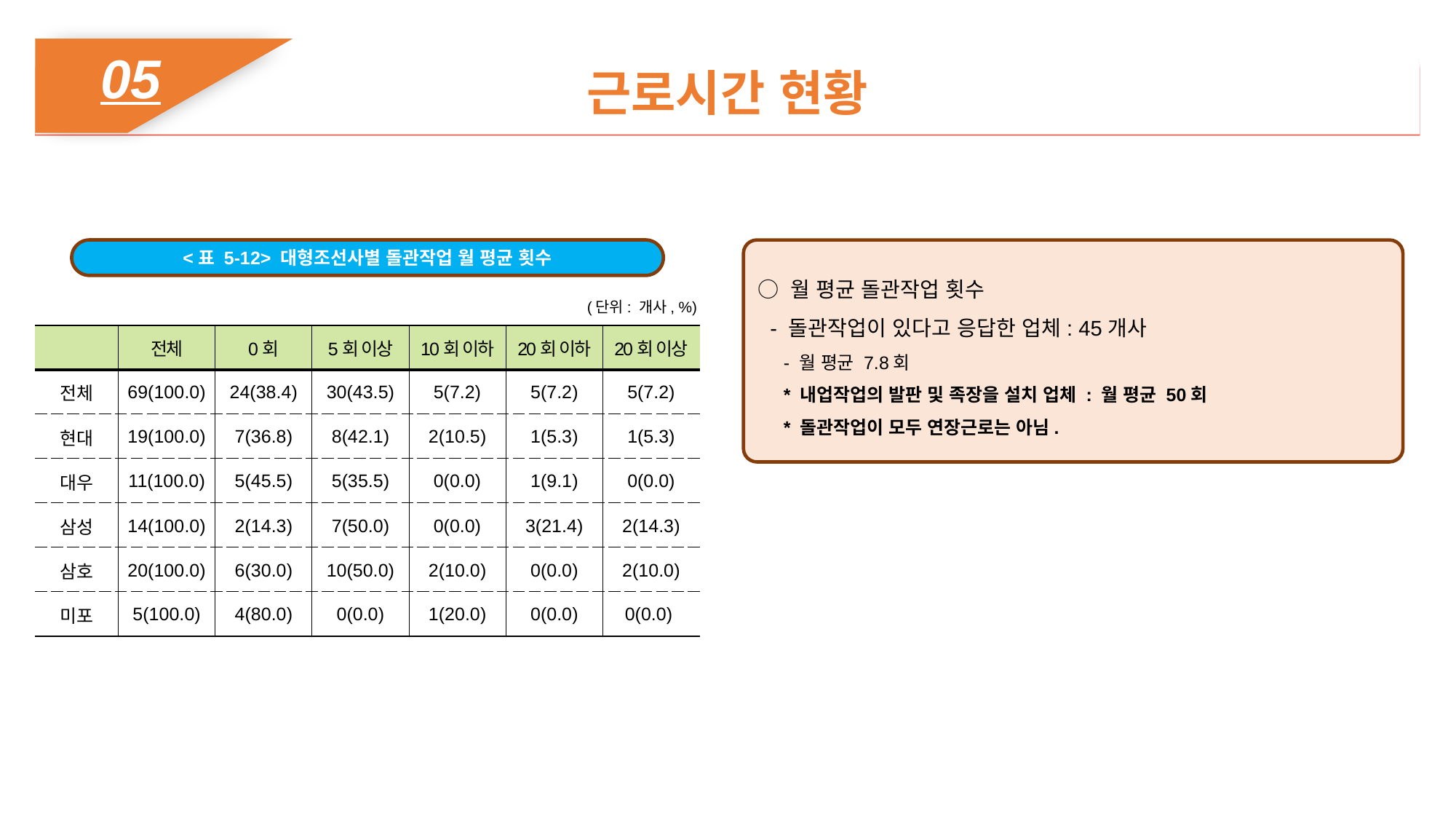

05
근로시간 현황
<표 5-12> 대형조선사별 돌관작업 월 평균 횟수
○ 월 평균 돌관작업 횟수
  - 돌관작업이 있다고 응답한 업체: 45개사
     - 월 평균 7.8회
     * 내업작업의 발판 및 족장을 설치 업체 : 월 평균 50회
     * 돌관작업이 모두 연장근로는 아님.
(단위: 개사, %)
|  | 전체 | 0회 | 5회 이상 | 10회 이하 | 20회 이하 | 20회 이상 |
| --- | --- | --- | --- | --- | --- | --- |
| 전체 | 69(100.0) | 24(38.4) | 30(43.5) | 5(7.2) | 5(7.2) | 5(7.2) |
| 현대 | 19(100.0) | 7(36.8) | 8(42.1) | 2(10.5) | 1(5.3) | 1(5.3) |
| 대우 | 11(100.0) | 5(45.5) | 5(35.5) | 0(0.0) | 1(9.1) | 0(0.0) |
| 삼성 | 14(100.0) | 2(14.3) | 7(50.0) | 0(0.0) | 3(21.4) | 2(14.3) |
| 삼호 | 20(100.0) | 6(30.0) | 10(50.0) | 2(10.0) | 0(0.0) | 2(10.0) |
| 미포 | 5(100.0) | 4(80.0) | 0(0.0) | 1(20.0) | 0(0.0) | 0(0.0) |